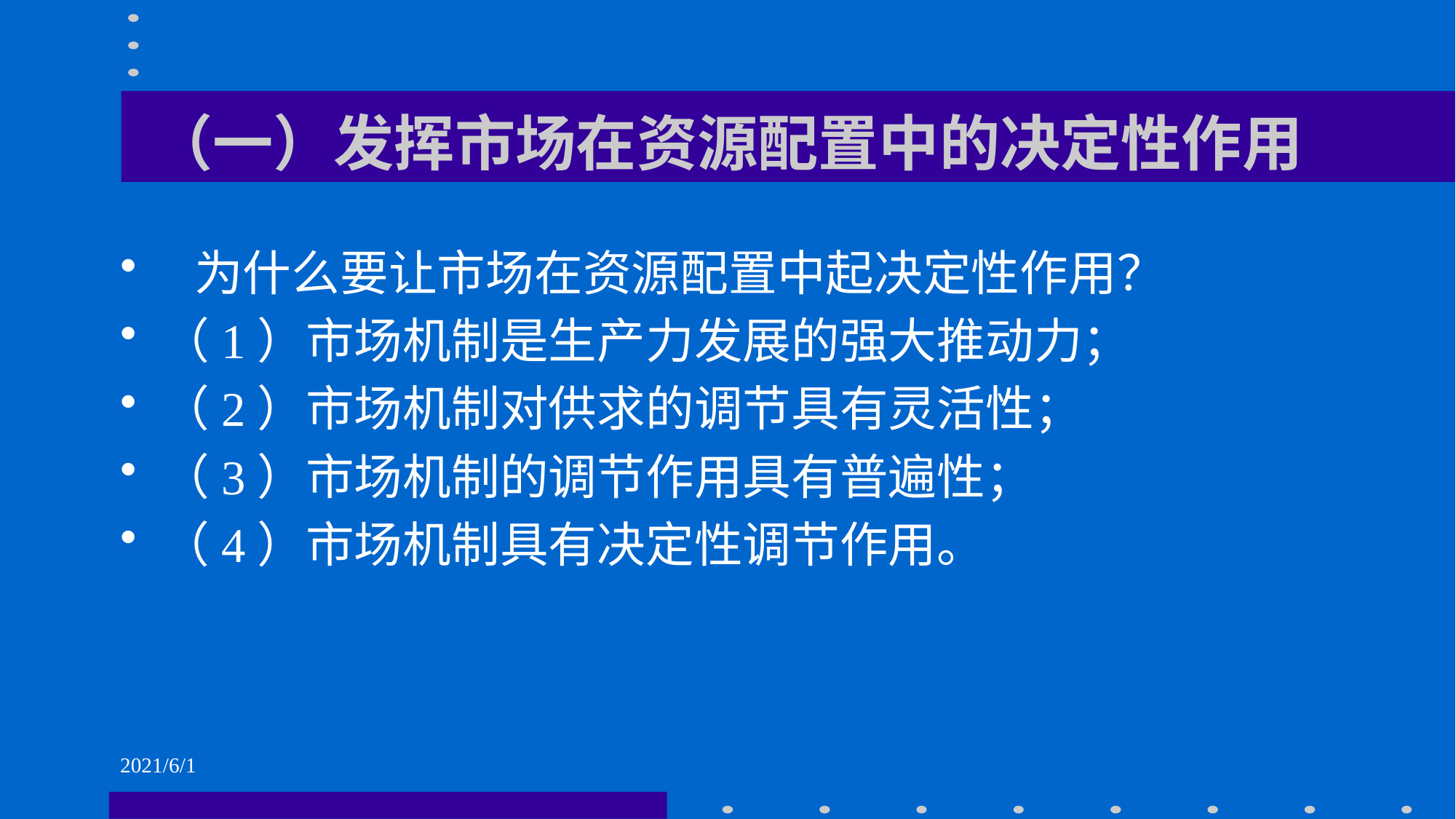

# （一）发挥市场在资源配置中的决定性作用
  为什么要让市场在资源配置中起决定性作用？
（1）市场机制是生产力发展的强大推动力；
（2）市场机制对供求的调节具有灵活性；
（3）市场机制的调节作用具有普遍性；
（4）市场机制具有决定性调节作用。
2021/6/1